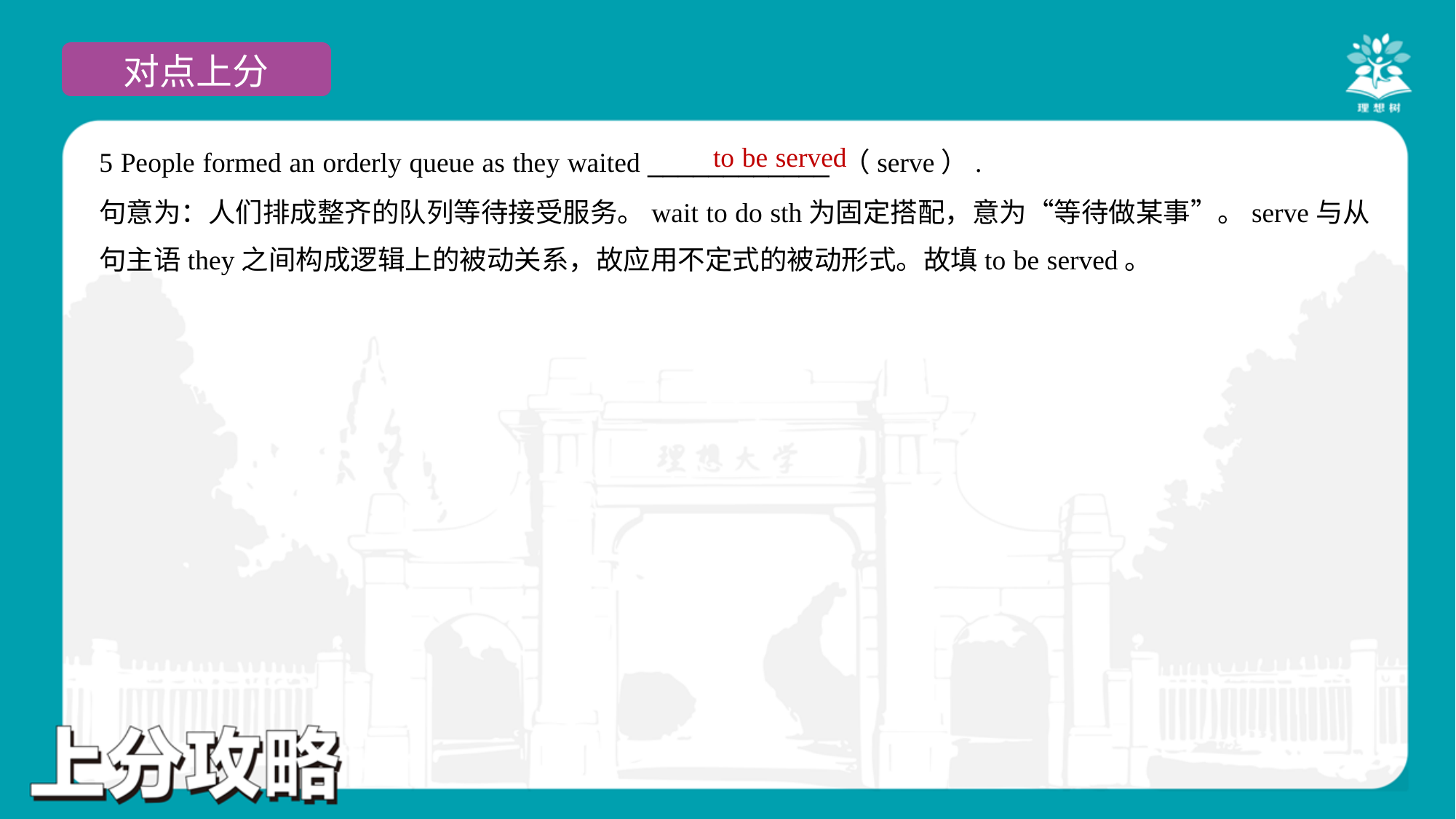

to be served
5 People formed an orderly queue as they waited ____________ （serve）.
句意为：人们排成整齐的队列等待接受服务。wait to do sth为固定搭配，意为“等待做某事”。serve与从
句主语they之间构成逻辑上的被动关系，故应用不定式的被动形式。故填to be served。